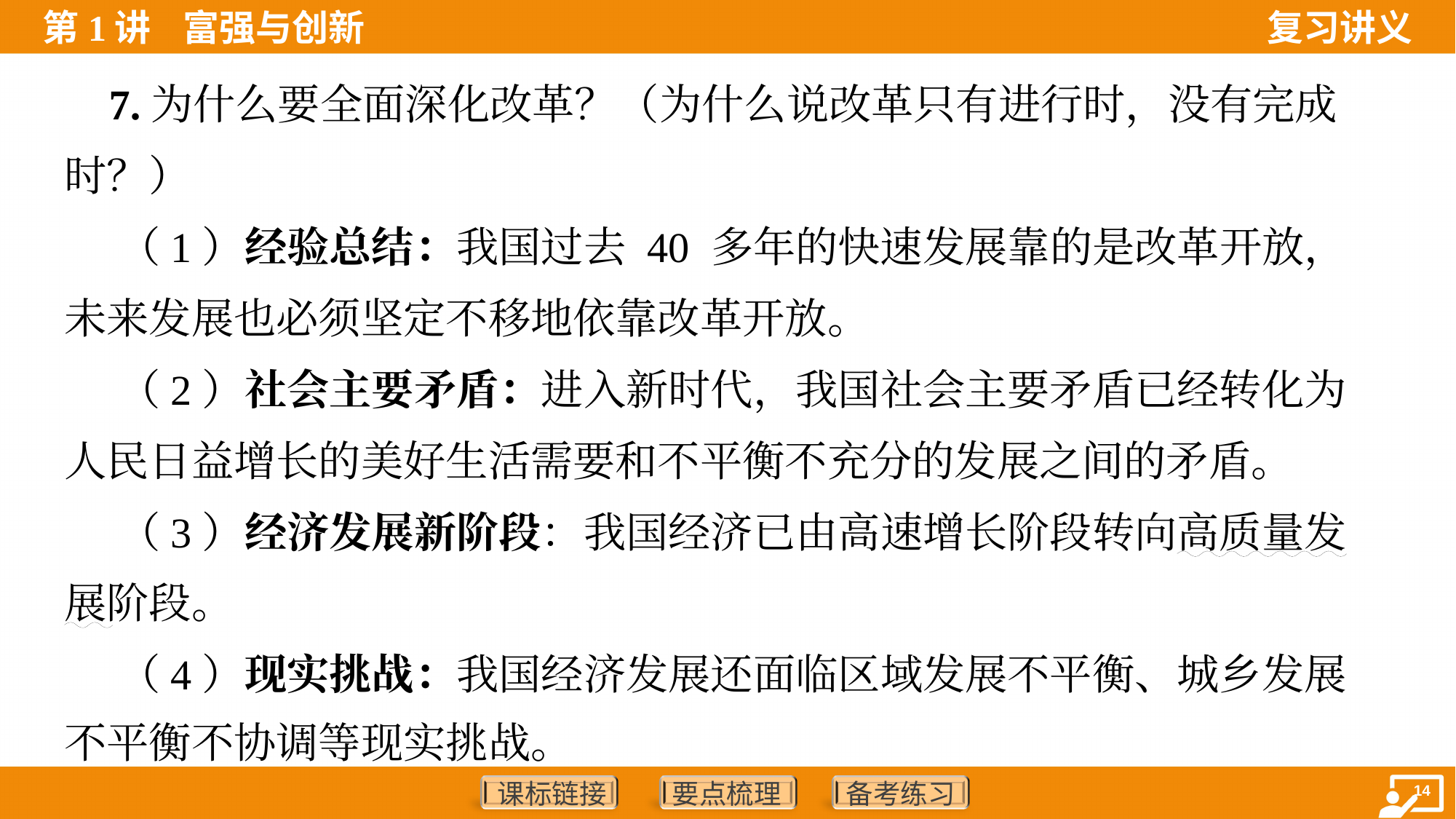

7.为什么要全面深化改革？（为什么说改革只有进行时，没有完成
时？）
    （1）经验总结：我国过去 40 多年的快速发展靠的是改革开放，
未来发展也必须坚定不移地依靠改革开放。
    （2）社会主要矛盾：进入新时代，我国社会主要矛盾已经转化为
人民日益增长的美好生活需要和不平衡不充分的发展之间的矛盾。
    （3）经济发展新阶段：我国经济已由高速增长阶段转向高质量发
展阶段。
    （4）现实挑战：我国经济发展还面临区域发展不平衡、城乡发展
不平衡不协调等现实挑战。